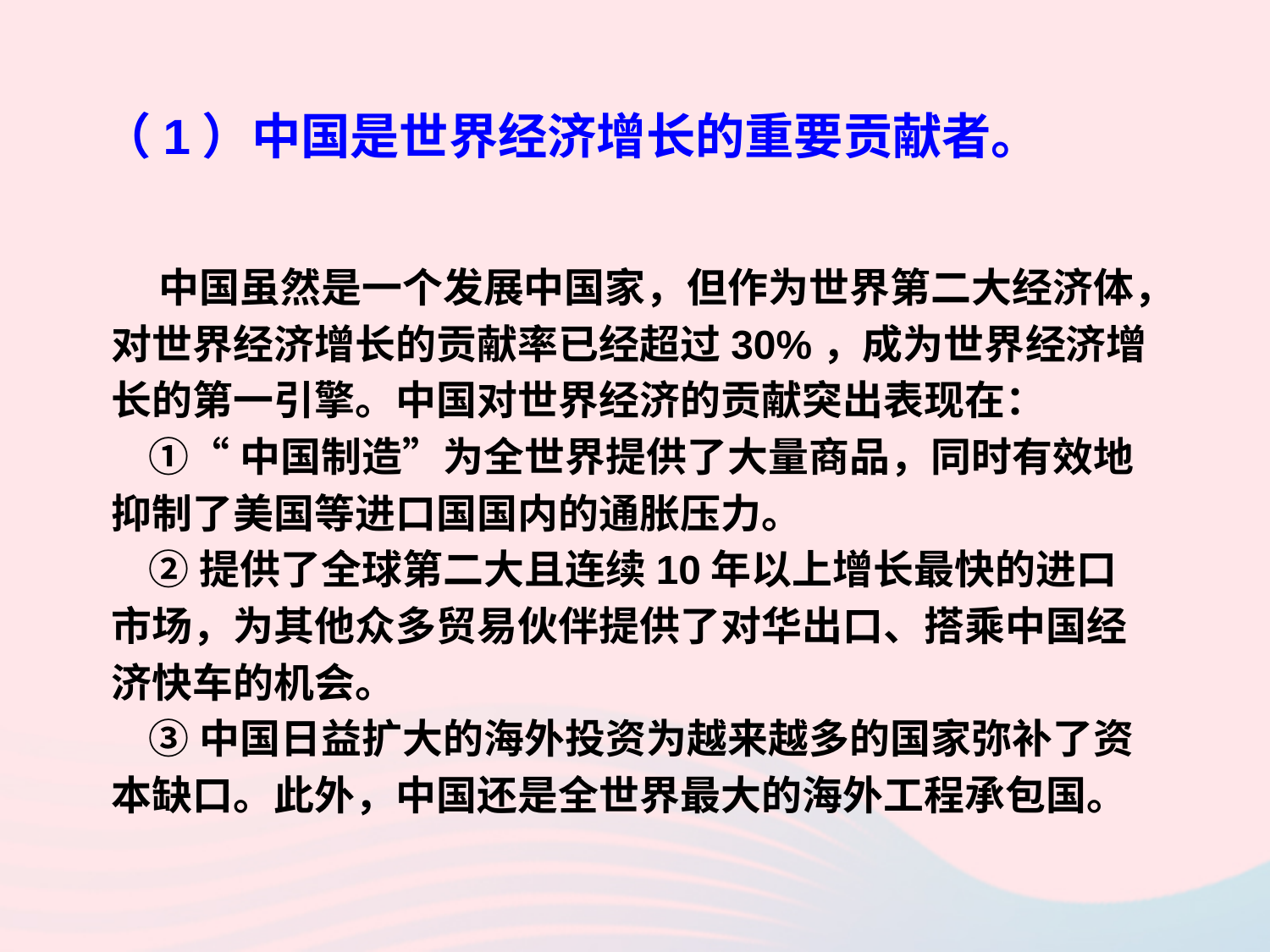

（1）中国是世界经济增长的重要贡献者。
    中国虽然是一个发展中国家，但作为世界第二大经济体，对世界经济增长的贡献率已经超过30%，成为世界经济增长的第一引擎。中国对世界经济的贡献突出表现在：
    ①“中国制造”为全世界提供了大量商品，同时有效地抑制了美国等进口国国内的通胀压力。
    ②提供了全球第二大且连续10年以上增长最快的进口 市场，为其他众多贸易伙伴提供了对华出口、搭乘中国经济快车的机会。
    ③中国日益扩大的海外投资为越来越多的国家弥补了资本缺口。此外，中国还是全世界最大的海外工程承包国。